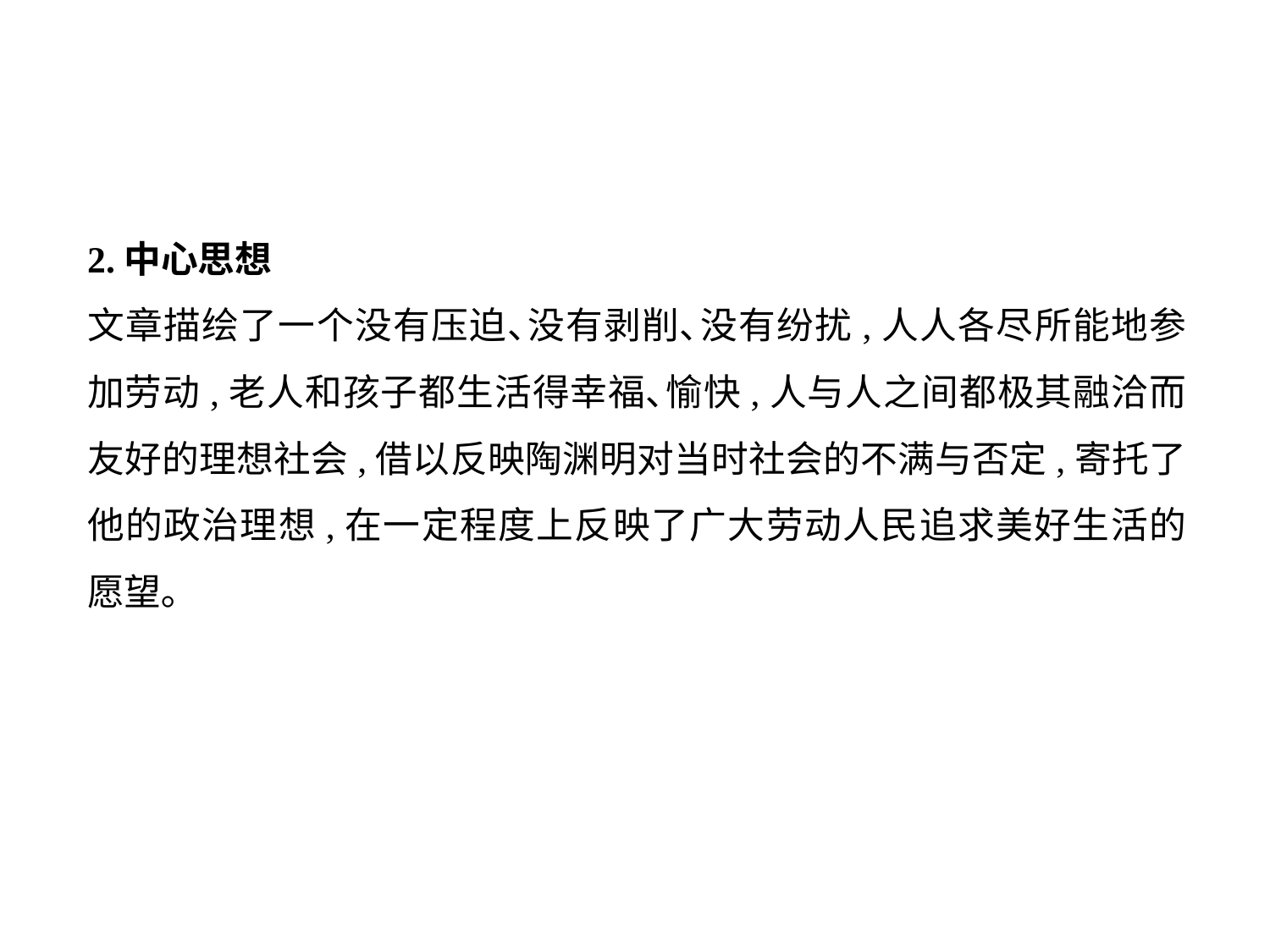

2.中心思想
文章描绘了一个没有压迫､没有剥削､没有纷扰,人人各尽所能地参加劳动,老人和孩子都生活得幸福､愉快,人与人之间都极其融洽而友好的理想社会,借以反映陶渊明对当时社会的不满与否定,寄托了他的政治理想,在一定程度上反映了广大劳动人民追求美好生活的愿望｡